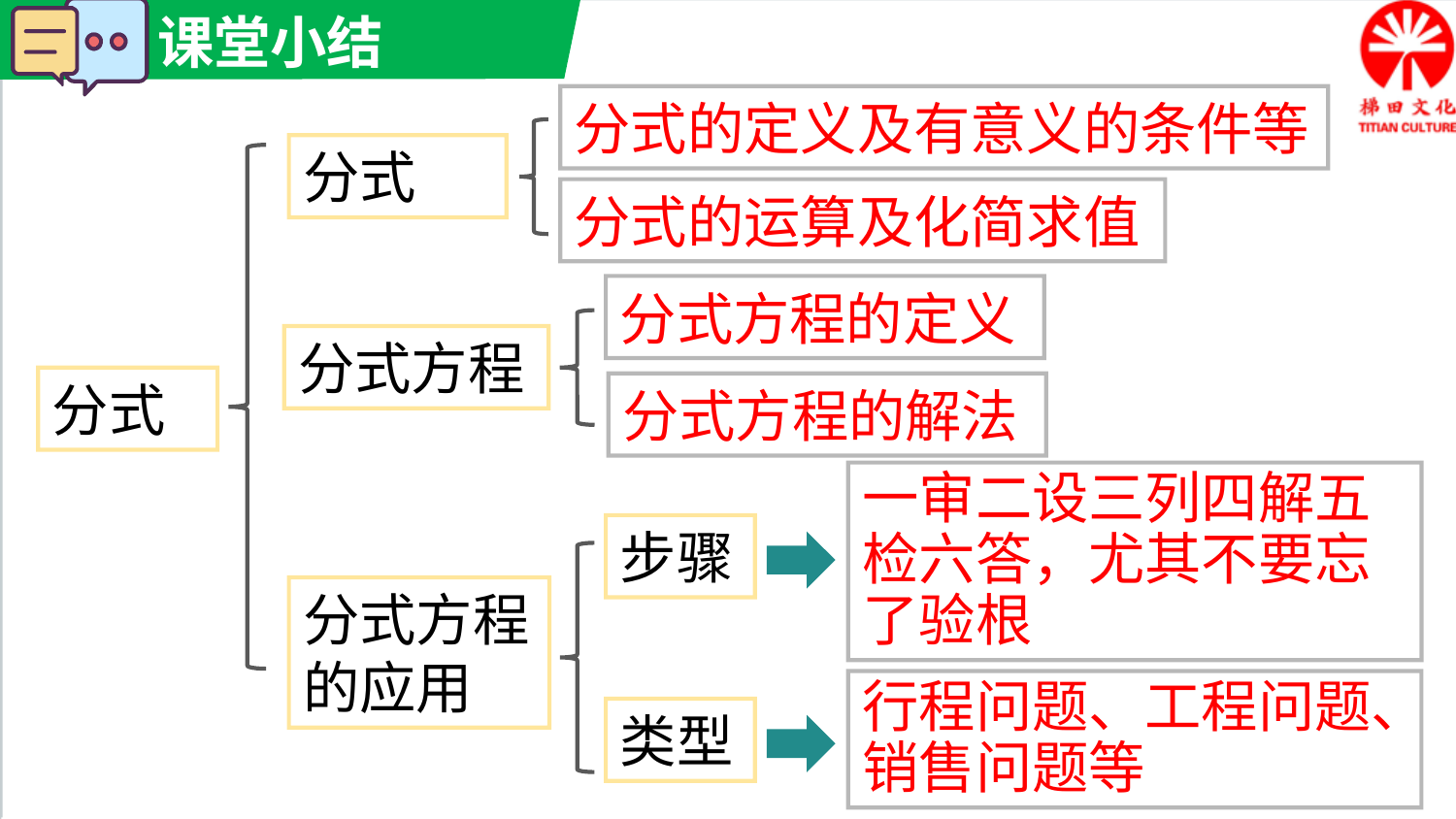

分式的定义及有意义的条件等

分式

分式的运算及化简求值
分式方程的定义

分式方程
分式
分式方程的解法
一审二设三列四解五检六答，尤其不要忘了验根
步骤

分式方程的应用
行程问题、工程问题、销售问题等
类型